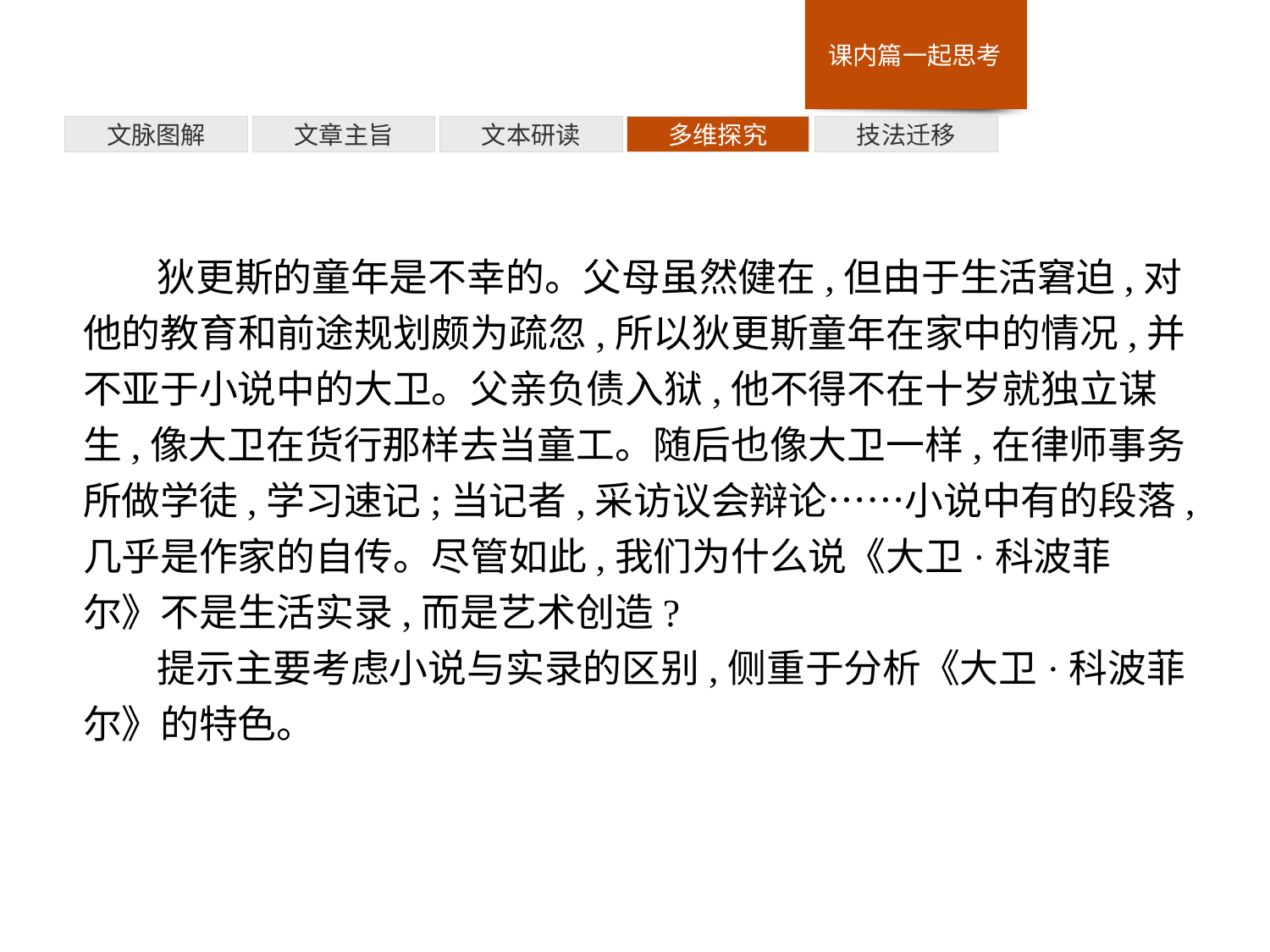

技法迁移
多维探究
文本研读
文章主旨
文脉图解
狄更斯的童年是不幸的。父母虽然健在,但由于生活窘迫,对他的教育和前途规划颇为疏忽,所以狄更斯童年在家中的情况,并不亚于小说中的大卫。父亲负债入狱,他不得不在十岁就独立谋生,像大卫在货行那样去当童工。随后也像大卫一样,在律师事务所做学徒,学习速记;当记者,采访议会辩论……小说中有的段落,几乎是作家的自传。尽管如此,我们为什么说《大卫·科波菲尔》不是生活实录,而是艺术创造?
提示主要考虑小说与实录的区别,侧重于分析《大卫·科波菲尔》的特色。